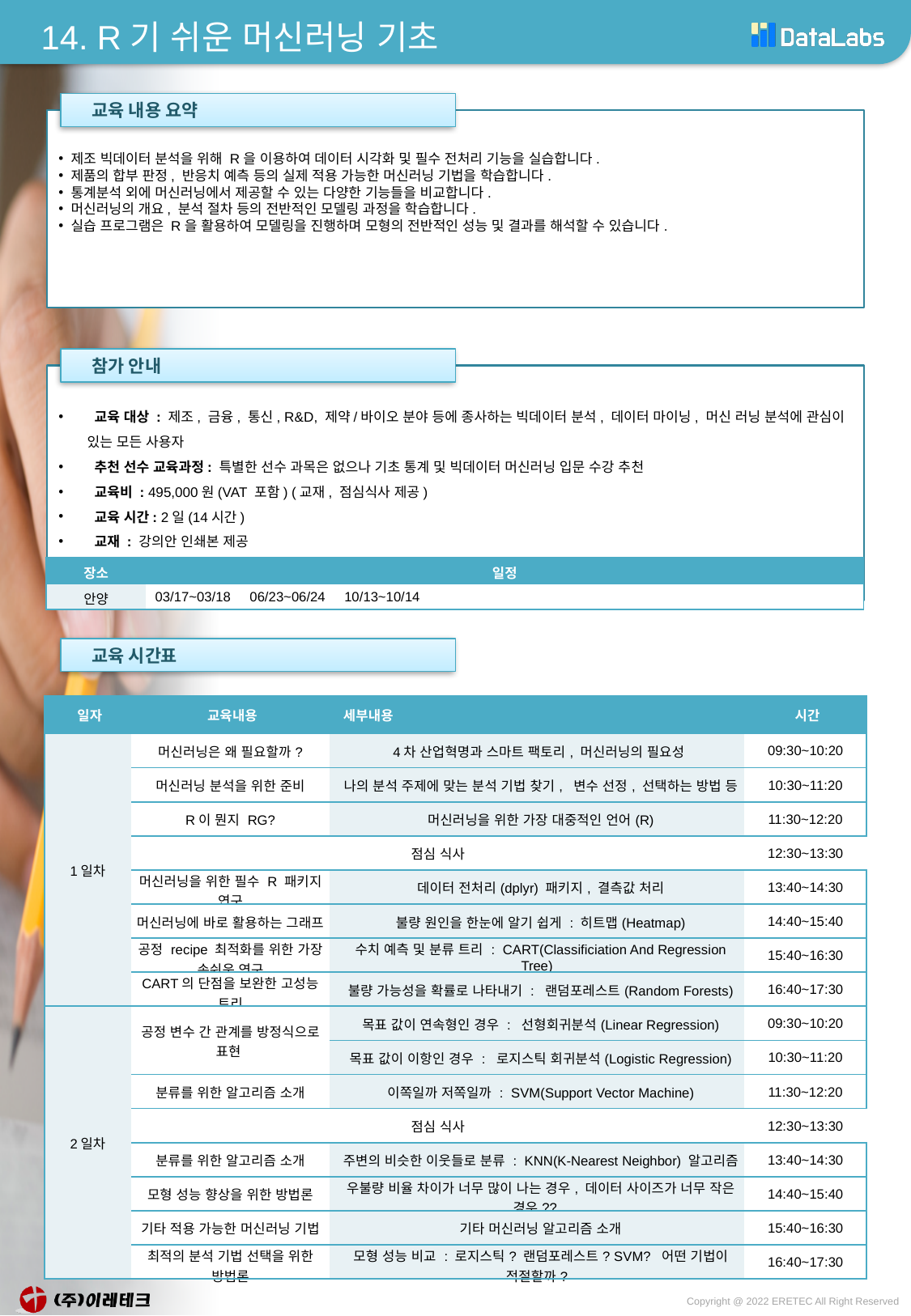

# 14. R기 쉬운 머신러닝 기초
   교육 내용 요약

제조 빅데이터 분석을 위해 R을 이용하여 데이터 시각화 및 필수 전처리 기능을 실습합니다.
제품의 합부 판정, 반응치 예측 등의 실제 적용 가능한 머신러닝 기법을 학습합니다.
통계분석 외에 머신러닝에서 제공할 수 있는 다양한 기능들을 비교합니다.
머신러닝의 개요, 분석 절차 등의 전반적인 모델링 과정을 학습합니다.
실습 프로그램은 R을 활용하여 모델링을 진행하며 모형의 전반적인 성능 및 결과를 해석할 수 있습니다.
   참가 안내

 교육 대상 : 제조, 금융, 통신, R&D, 제약/바이오 분야 등에 종사하는 빅데이터 분석, 데이터 마이닝, 머신 러닝 분석에 관심이 있는 모든 사용자
 추천 선수 교육과정: 특별한 선수 과목은 없으나 기초 통계 및 빅데이터 머신러닝 입문 수강 추천
 교육비 : 495,000원(VAT 포함) (교재, 점심식사 제공)
 교육 시간: 2일(14시간)
 교재 : 강의안 인쇄본 제공
| 장소 | 일정 |
| --- | --- |
| 안양 | 03/17~03/18 06/23~06/24 10/13~10/14 |
   교육 시간표
| 일자 | 교육내용 | 세부내용 | 시간 |
| --- | --- | --- | --- |
| 1일차 | 머신러닝은 왜 필요할까? | 4차 산업혁명과 스마트 팩토리, 머신러닝의 필요성 | 09:30~10:20 |
|  | 머신러닝 분석을 위한 준비 | 나의 분석 주제에 맞는 분석 기법 찾기,  변수 선정, 선택하는 방법 등 | 10:30~11:20 |
|  | R이 뭔지 RG? | 머신러닝을 위한 가장 대중적인 언어(R) | 11:30~12:20 |
|  | 점심 식사 |  | 12:30~13:30 |
|  | 머신러닝을 위한 필수 R 패키지 연구 | 데이터 전처리(dplyr) 패키지, 결측값 처리 | 13:40~14:30 |
|  | 머신러닝에 바로 활용하는 그래프 | 불량 원인을 한눈에 알기 쉽게 : 히트맵(Heatmap) | 14:40~15:40 |
|  | 공정 recipe 최적화를 위한 가장 손쉬운 연구 | 수치 예측 및 분류 트리 :  CART(Classificiation And Regression Tree) | 15:40~16:30 |
|  | CART의 단점을 보완한 고성능 트리 | 불량 가능성을 확률로 나타내기 :  랜덤포레스트(Random Forests) | 16:40~17:30 |
| 2일차 | 공정 변수 간 관계를 방정식으로 표현 | 목표 값이 연속형인 경우 :  선형회귀분석(Linear Regression) | 09:30~10:20 |
|  |  | 목표 값이 이항인 경우 :  로지스틱 회귀분석(Logistic Regression) | 10:30~11:20 |
|  | 분류를 위한 알고리즘 소개 | 이쪽일까 저쪽일까 :  SVM(Support Vector Machine) | 11:30~12:20 |
|  | 점심 식사 |  | 12:30~13:30 |
|  | 분류를 위한 알고리즘 소개 | 주변의 비슷한 이웃들로 분류 :  KNN(K-Nearest Neighbor) 알고리즘 | 13:40~14:30 |
|  | 모형 성능 향상을 위한 방법론 | 우불량 비율 차이가 너무 많이 나는 경우, 데이터 사이즈가 너무 작은 경우?? | 14:40~15:40 |
|  | 기타 적용 가능한 머신러닝 기법 | 기타 머신러닝 알고리즘 소개 | 15:40~16:30 |
|  | 최적의 분석 기법 선택을 위한 방법론 | 모형 성능 비교 : 로지스틱? 랜덤포레스트? SVM?  어떤 기법이 적절할까? | 16:40~17:30 |